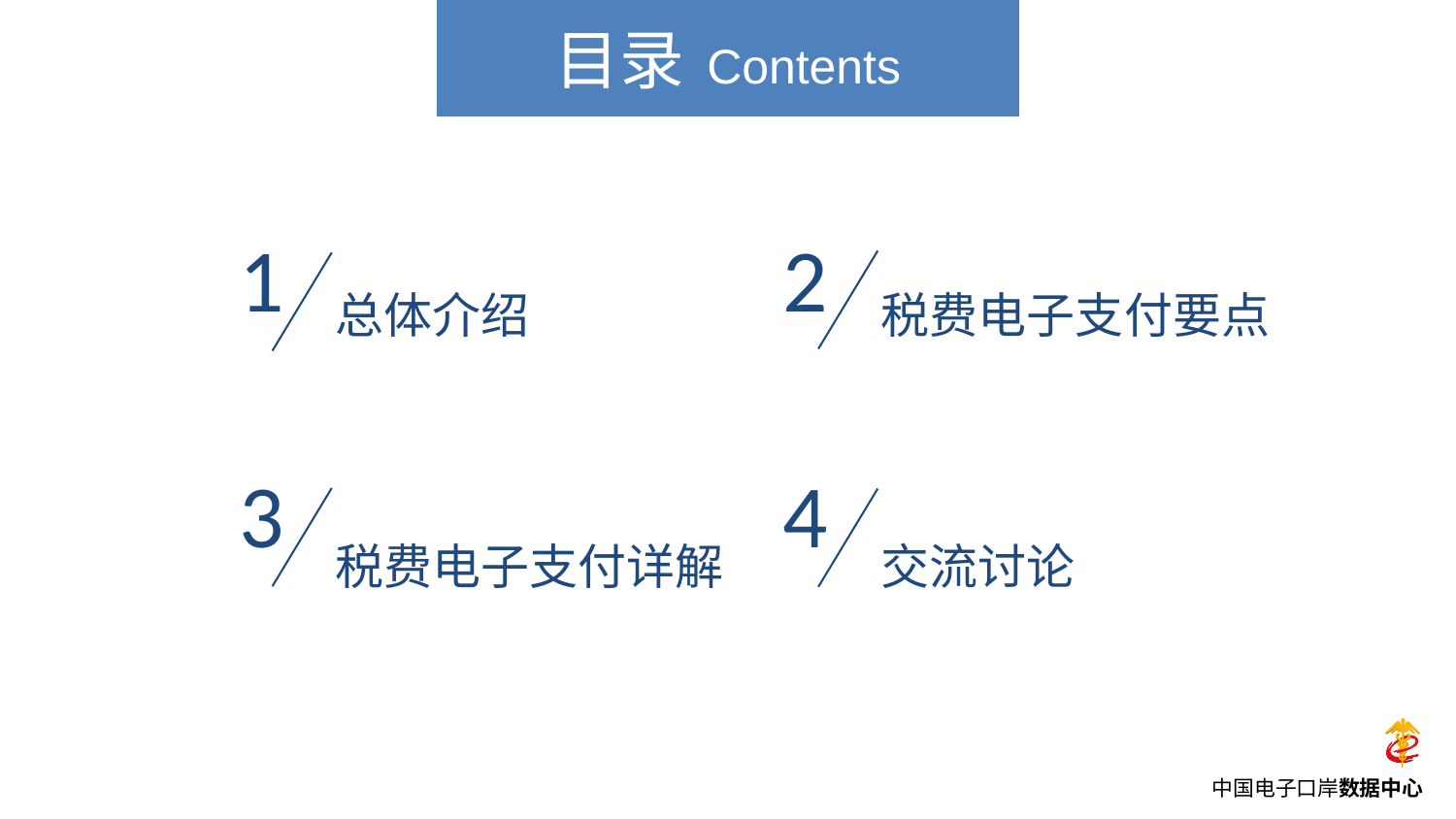

1
总体介绍
2
税费电子支付要点
3
税费电子支付详解
4
交流讨论